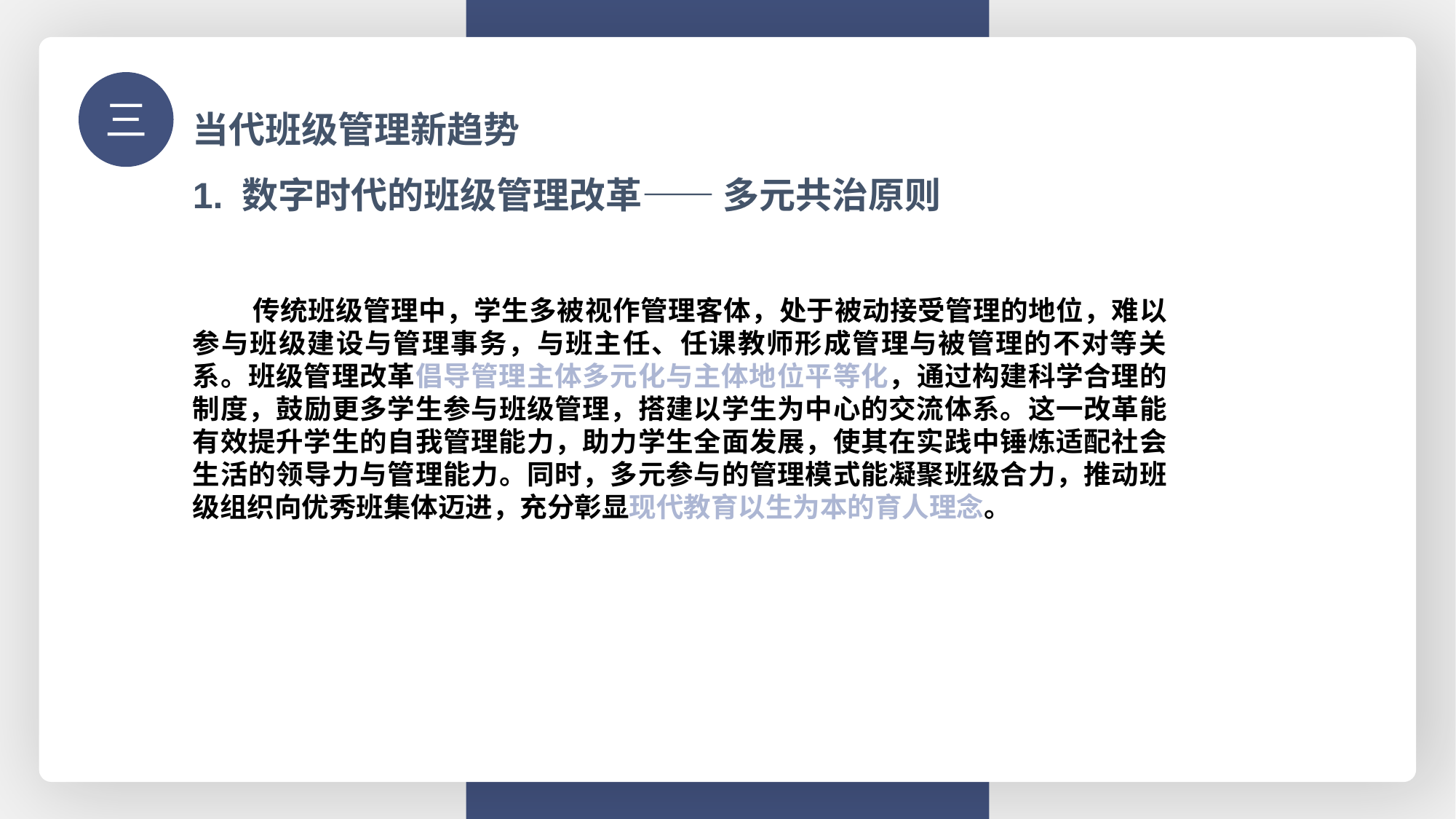

当代班级管理新趋势
三
1. 数字时代的班级管理改革—— 多元共治原则
        传统班级管理中，学生多被视作管理客体，处于被动接受管理的地位，难以参与班级建设与管理事务，与班主任、任课教师形成管理与被管理的不对等关系。班级管理改革倡导管理主体多元化与主体地位平等化，通过构建科学合理的制度，鼓励更多学生参与班级管理，搭建以学生为中心的交流体系。这一改革能有效提升学生的自我管理能力，助力学生全面发展，使其在实践中锤炼适配社会生活的领导力与管理能力。同时，多元参与的管理模式能凝聚班级合力，推动班级组织向优秀班集体迈进，充分彰显现代教育以生为本的育人理念。